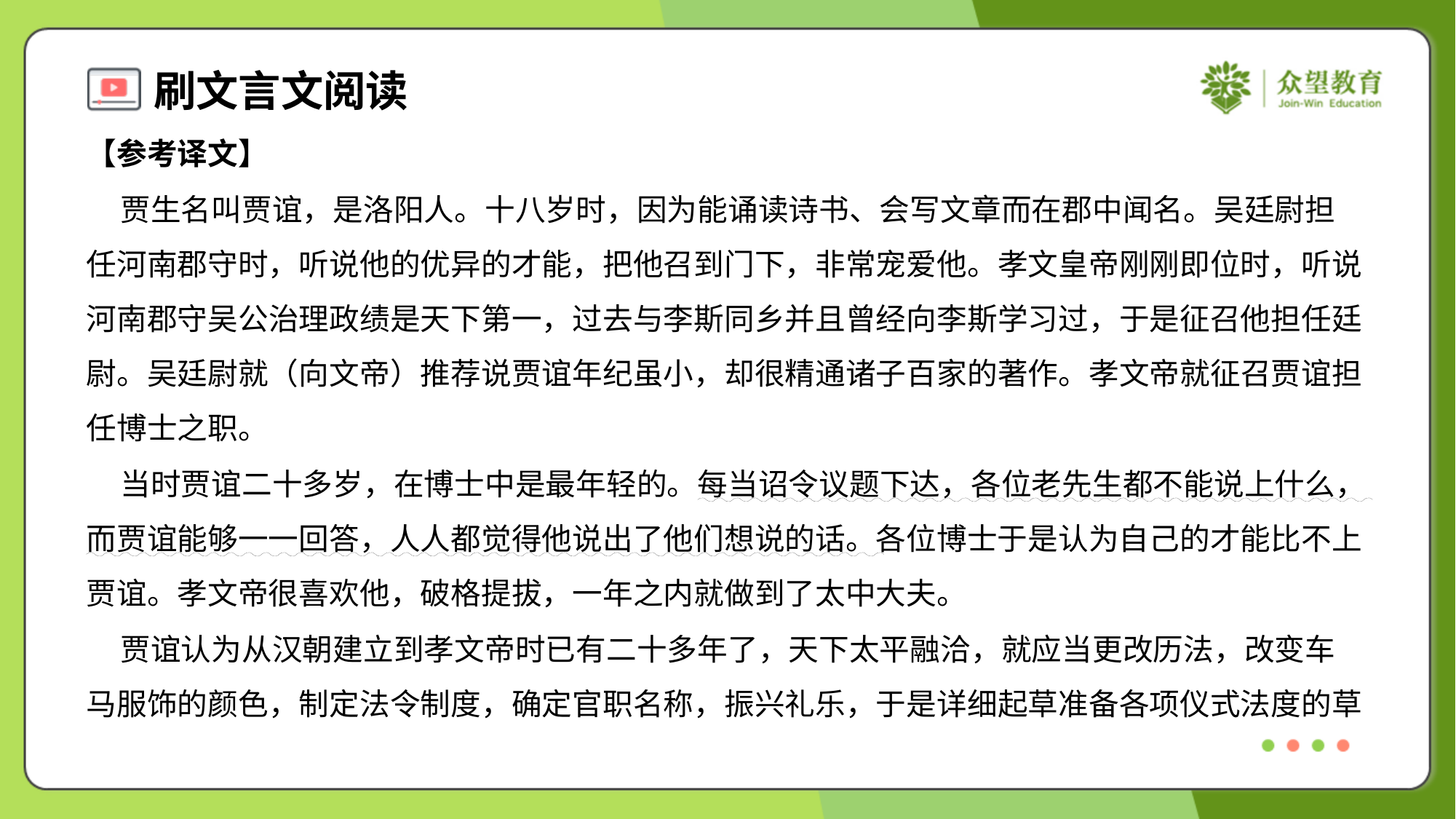

【参考译文】
    贾生名叫贾谊，是洛阳人。十八岁时，因为能诵读诗书、会写文章而在郡中闻名。吴廷尉担
任河南郡守时，听说他的优异的才能，把他召到门下，非常宠爱他。孝文皇帝刚刚即位时，听说
河南郡守吴公治理政绩是天下第一，过去与李斯同乡并且曾经向李斯学习过，于是征召他担任廷
尉。吴廷尉就（向文帝）推荐说贾谊年纪虽小，却很精通诸子百家的著作。孝文帝就征召贾谊担
任博士之职。
    当时贾谊二十多岁，在博士中是最年轻的。每当诏令议题下达，各位老先生都不能说上什么，
而贾谊能够一一回答，人人都觉得他说出了他们想说的话。各位博士于是认为自己的才能比不上
贾谊。孝文帝很喜欢他，破格提拔，一年之内就做到了太中大夫。
    贾谊认为从汉朝建立到孝文帝时已有二十多年了，天下太平融洽，就应当更改历法，改变车
马服饰的颜色，制定法令制度，确定官职名称，振兴礼乐，于是详细起草准备各项仪式法度的草